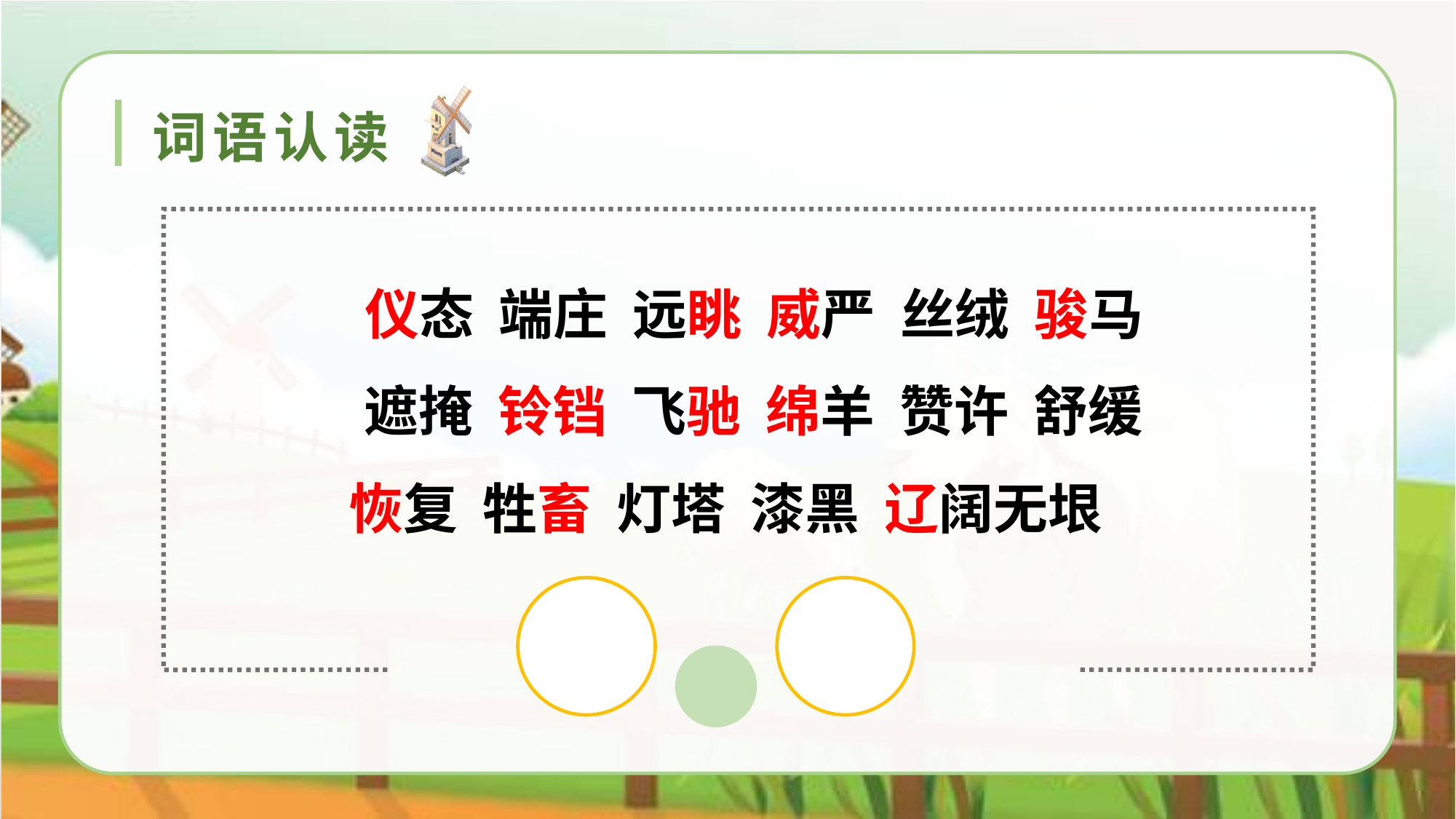

词语认读

仪态  端庄  远眺  威严  丝绒  骏马
遮掩  铃铛  飞驰  绵羊  赞许  舒缓
恢复  牲畜  灯塔  漆黑  辽阔无垠